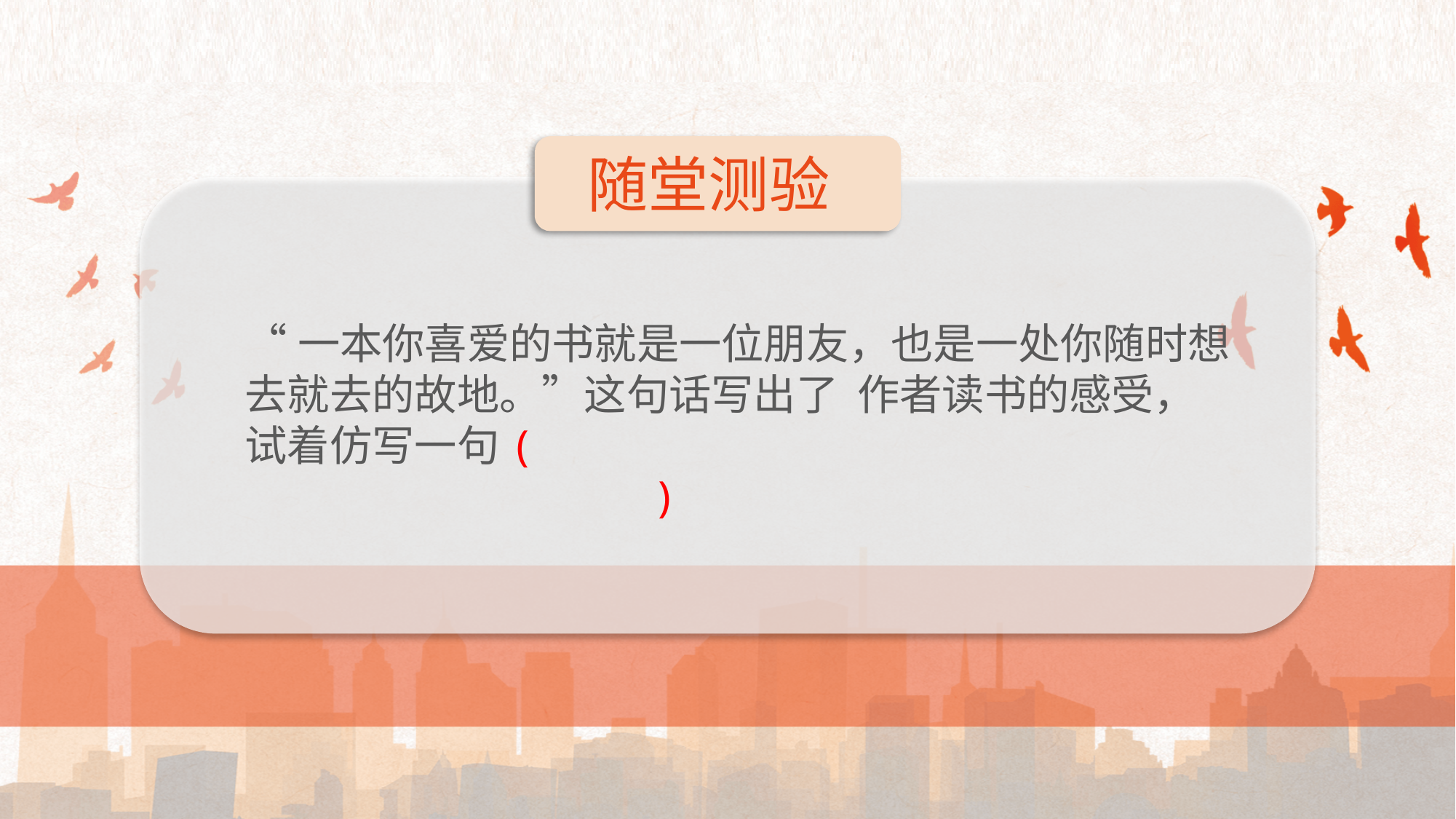

随堂测验

“一本你喜爱的书就是一位朋友，也是一处你随时想去就去的故地。”这句话写出了  作者读书的感受，试着仿写一句(                                            )